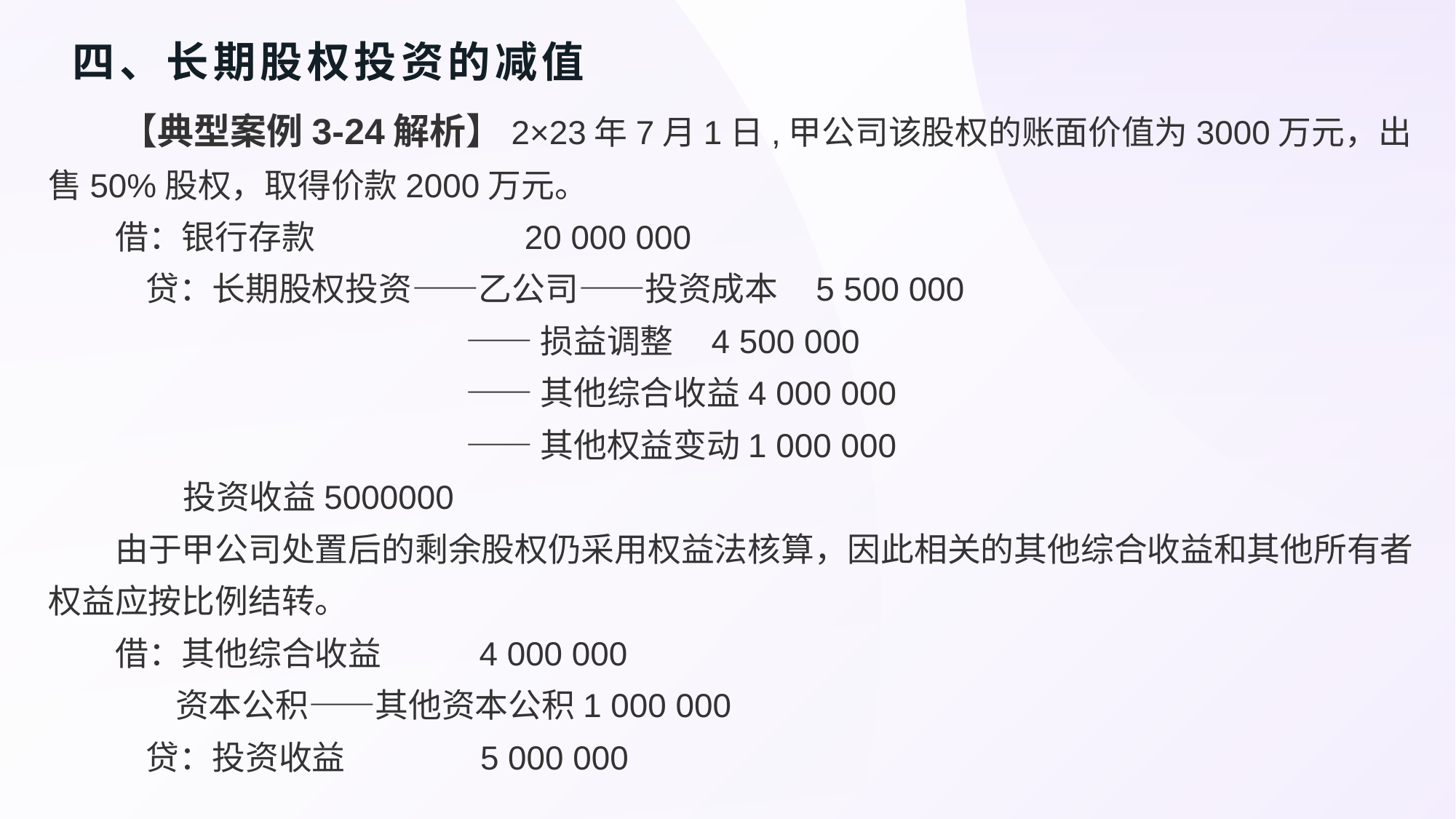

# 四、长期股权投资的减值
【典型案例3-24解析】2×23年7月1日,甲公司该股权的账面价值为3000万元，出售50%股权，取得价款2000万元。
借：银行存款                           20 000 000
   贷：长期股权投资——乙公司——投资成本    5 500 000
                                               ——损益调整    4 500 000
                                               ——其他综合收益4 000 000
                                               ——其他权益变动1 000 000
        投资收益5000000
由于甲公司处置后的剩余股权仍采用权益法核算，因此相关的其他综合收益和其他所有者权益应按比例结转。
借：其他综合收益            4 000 000
       资本公积——其他资本公积1 000 000
   贷：投资收益                 5 000 000